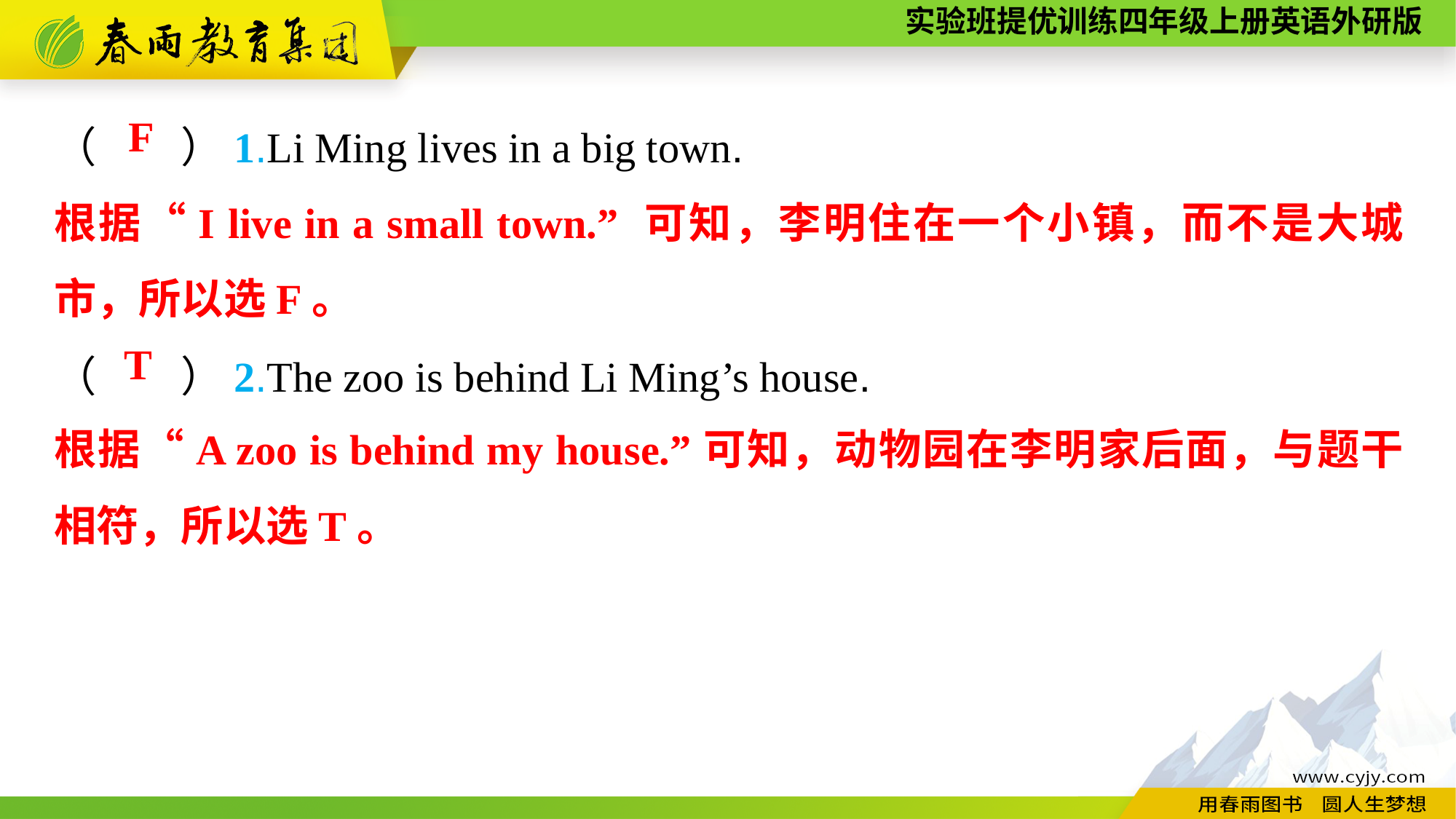

（　　）1.Li Ming lives in a big town.

（　　）2.The zoo is behind Li Ming’s house.

F
根据“I live in a small town.” 可知，李明住在一个小镇，而不是大城市，所以选F。
T
根据“A zoo is behind my house.”可知，动物园在李明家后面，与题干相符，所以选T。